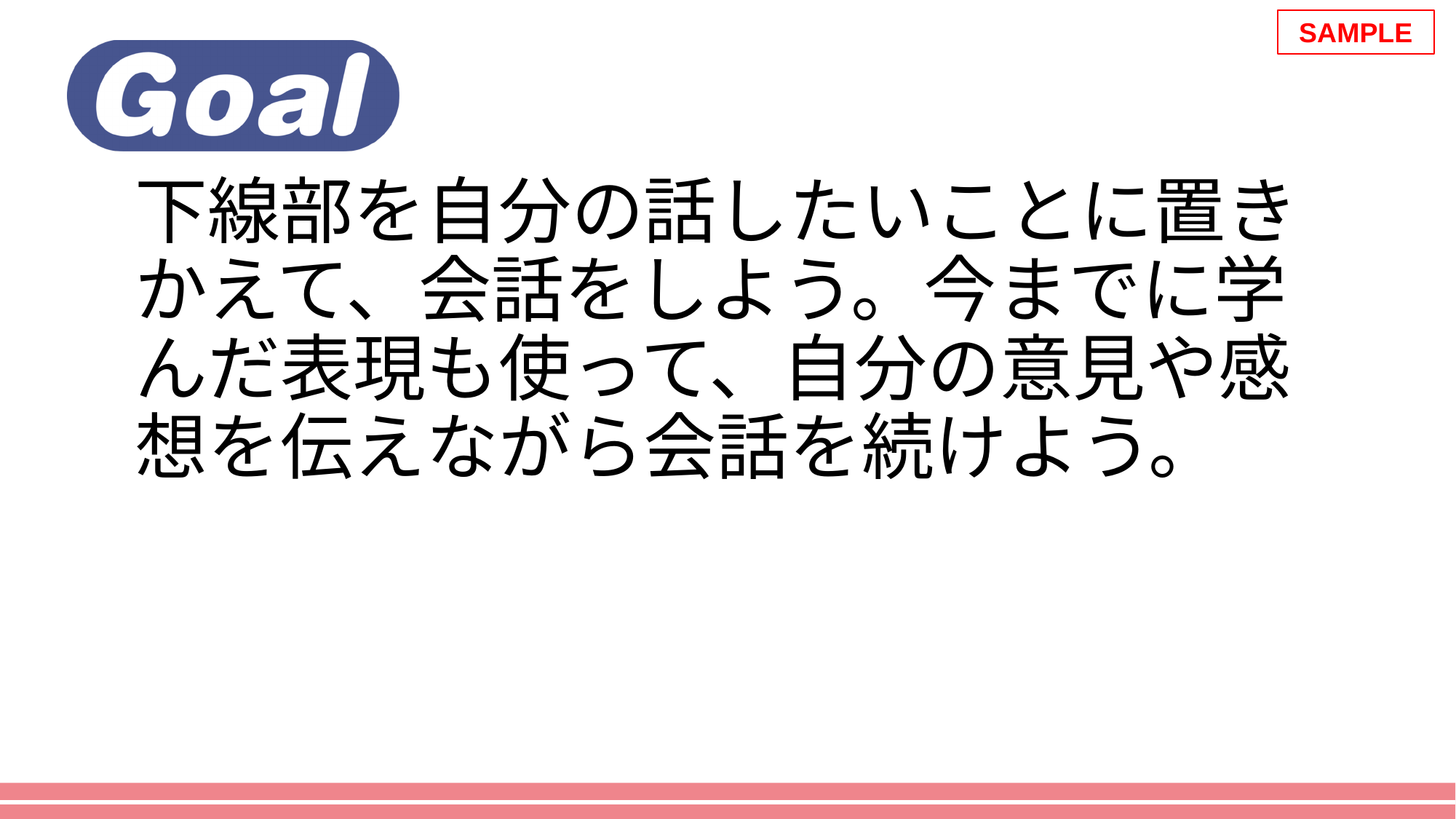

SAMPLE
# 下線部を自分の話したいことに置きかえて、会話をしよう。今までに学んだ表現も使って、自分の意見や感想を伝えながら会話を続けよう。